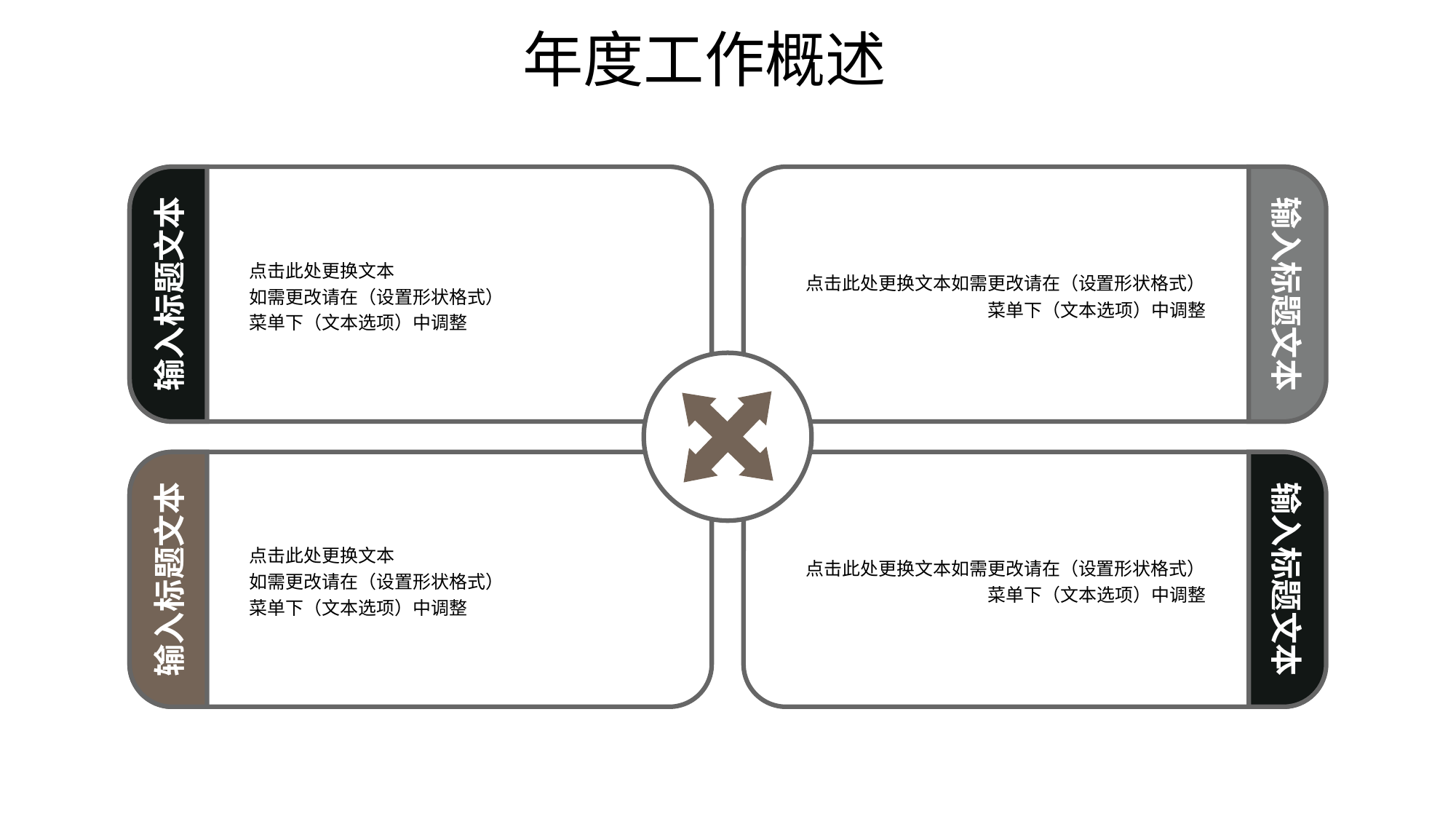

年度工作概述
点击此处更换文本
如需更改请在（设置形状格式）
菜单下（文本选项）中调整
输入标题文本
点击此处更换文本如需更改请在（设置形状格式）
菜单下（文本选项）中调整
输入标题文本

点击此处更换文本
如需更改请在（设置形状格式）
菜单下（文本选项）中调整
输入标题文本
点击此处更换文本如需更改请在（设置形状格式）
菜单下（文本选项）中调整
输入标题文本